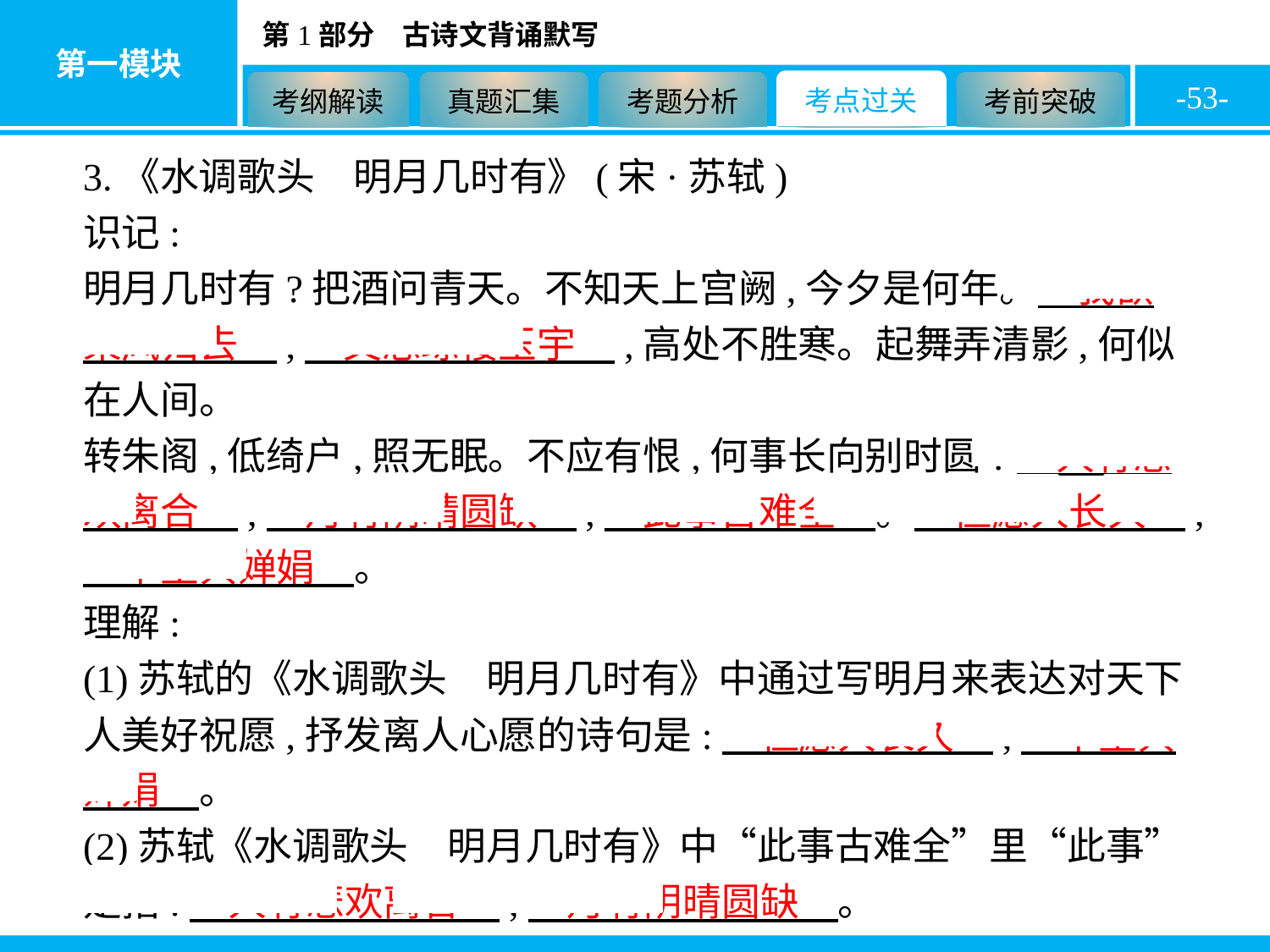

-53-
3.《水调歌头　明月几时有》(宋·苏轼)
识记:
明月几时有?把酒问青天。不知天上宫阙,今夕是何年。　我欲乘风归去　,　又恐琼楼玉宇　,高处不胜寒。起舞弄清影,何似在人间。
转朱阁,低绮户,照无眠。不应有恨,何事长向别时圆?　人有悲欢离合　,　月有阴晴圆缺　,　此事古难全　。　但愿人长久　,　千里共婵娟　。
理解:
(1)苏轼的《水调歌头　明月几时有》中通过写明月来表达对天下人美好祝愿,抒发离人心愿的诗句是:　但愿人长久　,　千里共婵娟　。
(2)苏轼《水调歌头　明月几时有》中“此事古难全”里“此事”是指:　人有悲欢离合　,　月有阴晴圆缺　。